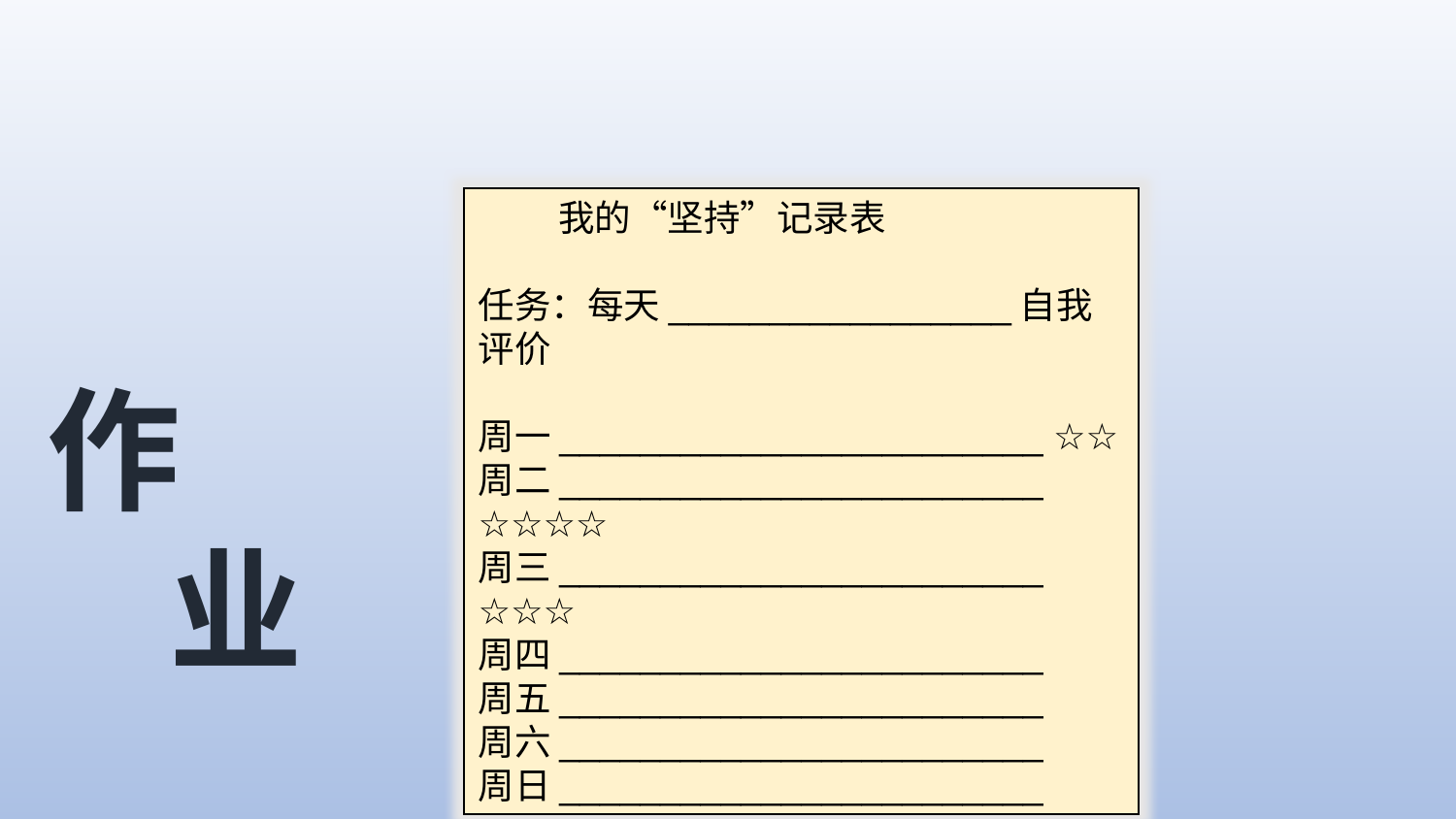

我的“坚持”记录表

任务：每天_________________自我评价

周一________________________ ☆☆
周二________________________ ☆☆☆☆
周三________________________ ☆☆☆
周四________________________
周五________________________
周六________________________
周日________________________
作
   业